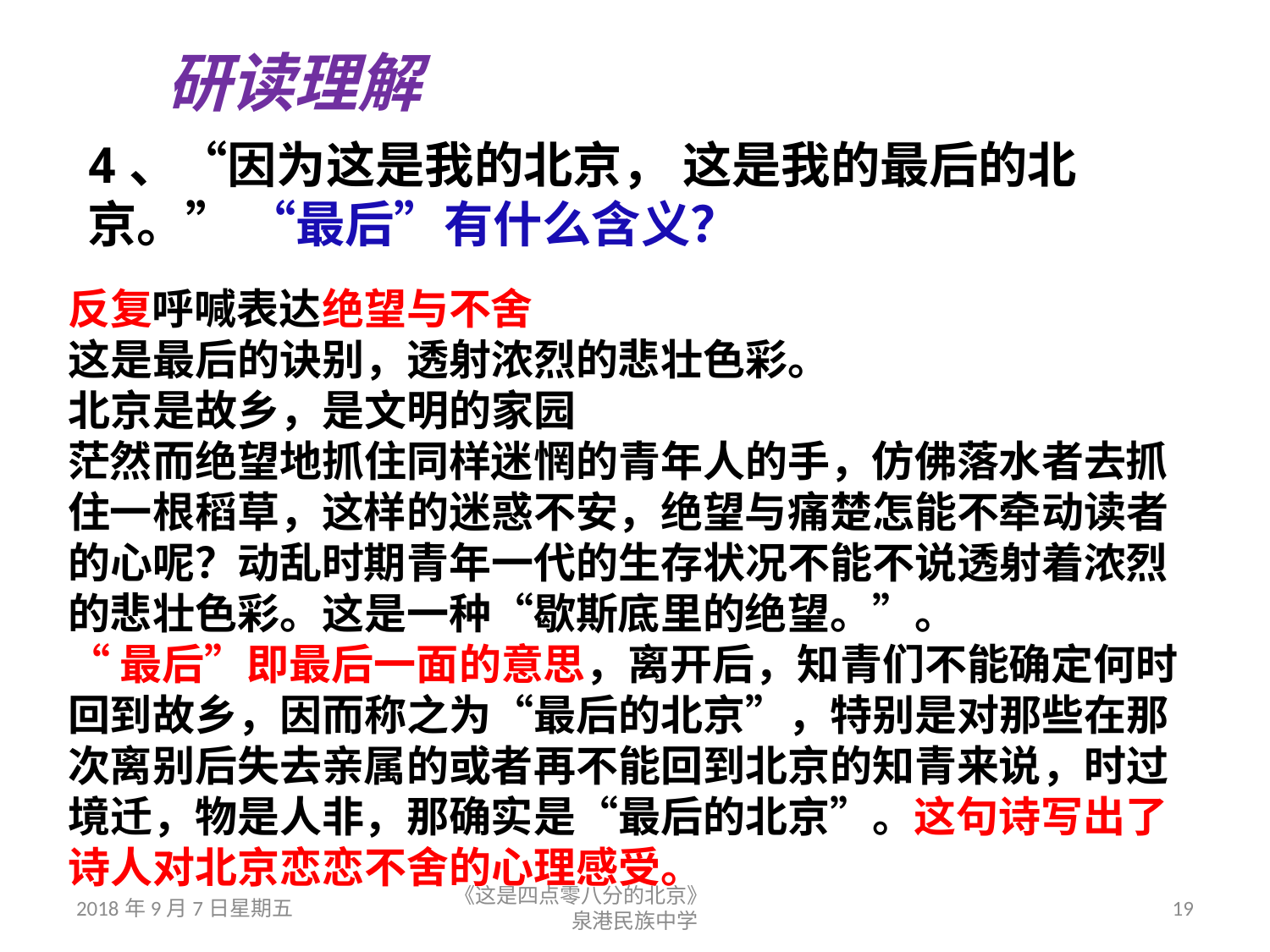

研读理解
4、“因为这是我的北京， 这是我的最后的北京。” “最后”有什么含义？
反复呼喊表达绝望与不舍
这是最后的诀别，透射浓烈的悲壮色彩。
北京是故乡，是文明的家园
茫然而绝望地抓住同样迷惘的青年人的手，仿佛落水者去抓住一根稻草，这样的迷惑不安，绝望与痛楚怎能不牵动读者的心呢？动乱时期青年一代的生存状况不能不说透射着浓烈的悲壮色彩。这是一种“歇斯底里的绝望。”。
“最后”即最后一面的意思，离开后，知青们不能确定何时回到故乡，因而称之为“最后的北京”，特别是对那些在那次离别后失去亲属的或者再不能回到北京的知青来说，时过境迁，物是人非，那确实是“最后的北京”。这句诗写出了诗人对北京恋恋不舍的心理感受。

2018年9月7日星期五
《这是四点零八分的北京》                        泉港民族中学
19